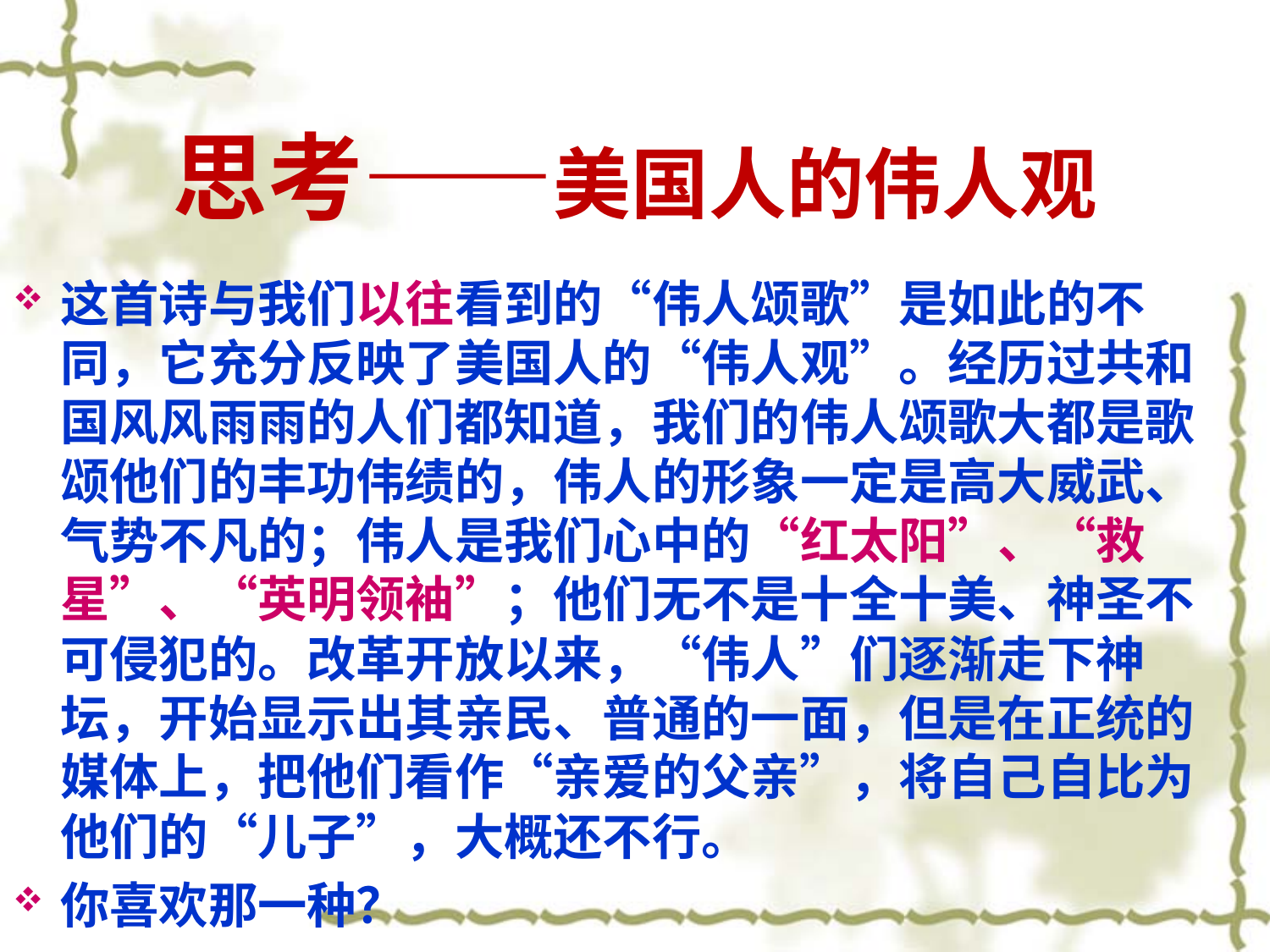

# 思考——美国人的伟人观
这首诗与我们以往看到的“伟人颂歌”是如此的不同，它充分反映了美国人的“伟人观”。经历过共和国风风雨雨的人们都知道，我们的伟人颂歌大都是歌颂他们的丰功伟绩的，伟人的形象一定是高大威武、气势不凡的；伟人是我们心中的“红太阳”、“救星”、“英明领袖”；他们无不是十全十美、神圣不可侵犯的。改革开放以来，“伟人”们逐渐走下神坛，开始显示出其亲民、普通的一面，但是在正统的媒体上，把他们看作“亲爱的父亲”，将自己自比为他们的“儿子”，大概还不行。
你喜欢那一种？